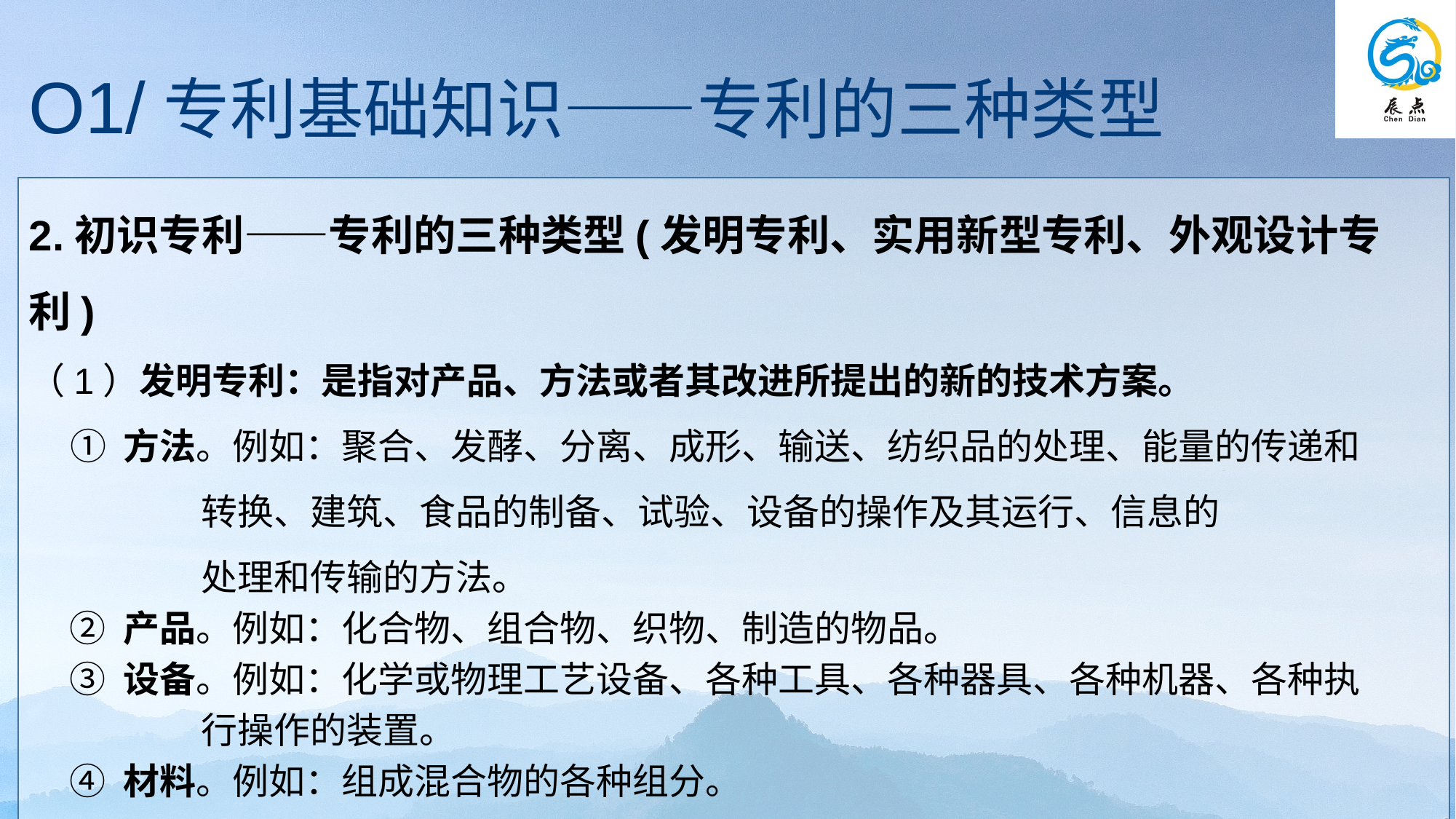

O1/专利基础知识——专利的三种类型
2.初识专利——专利的三种类型(发明专利、实用新型专利、外观设计专利)
（1）发明专利：是指对产品、方法或者其改进所提出的新的技术方案。
     ① 方法。例如：聚合、发酵、分离、成形、输送、纺织品的处理、能量的传递和
                    转换、建筑、食品的制备、试验、设备的操作及其运行、信息的
                    处理和传输的方法。
     ② 产品。例如：化合物、组合物、织物、制造的物品。
     ③ 设备。例如：化学或物理工艺设备、各种工具、各种器具、各种机器、各种执
                    行操作的装置。
     ④ 材料。例如：组成混合物的各种组分。

4